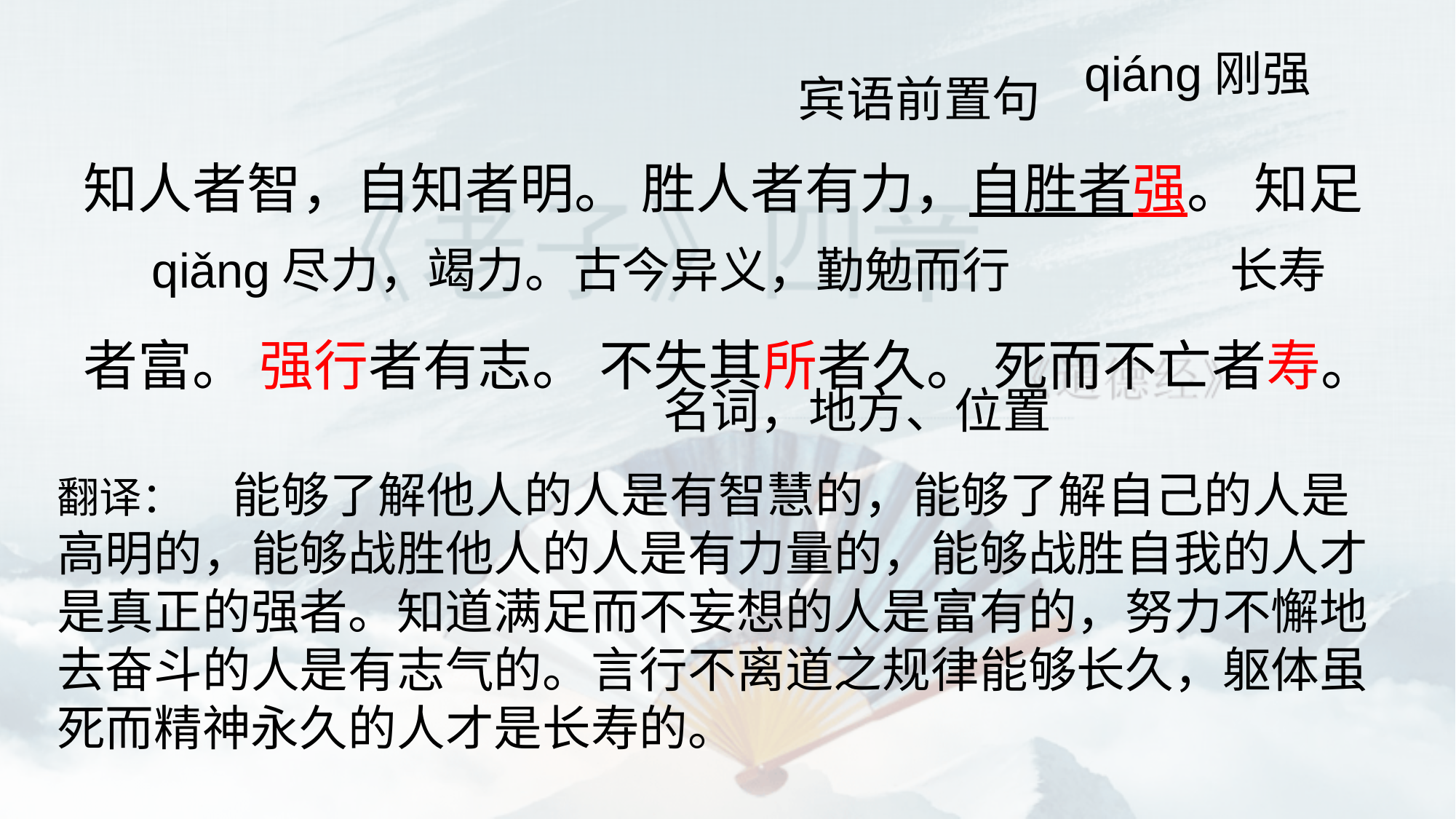

知人者智，自知者明。 胜人者有力，自胜者强。 知足者富。 强行者有志。 不失其所者久。 死而不亡者寿。
qiánɡ刚强
宾语前置句

qiǎnɡ尽力，竭力。古今异义，勤勉而行
长寿
名词，地方、位置
翻译：　能够了解他人的人是有智慧的，能够了解自己的人是高明的，能够战胜他人的人是有力量的，能够战胜自我的人才是真正的强者。知道满足而不妄想的人是富有的，努力不懈地去奋斗的人是有志气的。言行不离道之规律能够长久，躯体虽死而精神永久的人才是长寿的。